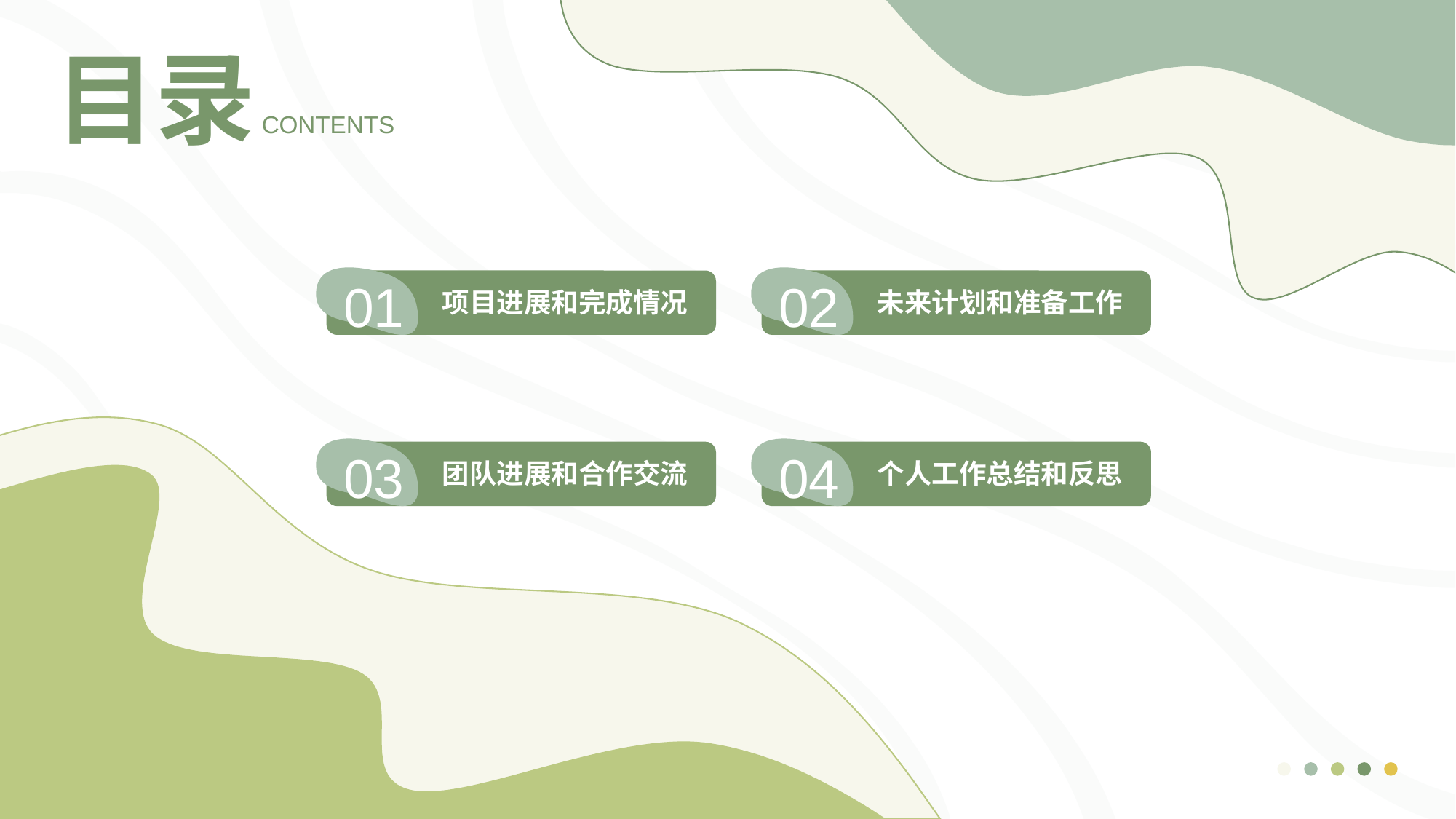

目录
CONTENTS

01

02

项目进展和完成情况
未来计划和准备工作

03

04

团队进展和合作交流
个人工作总结和反思